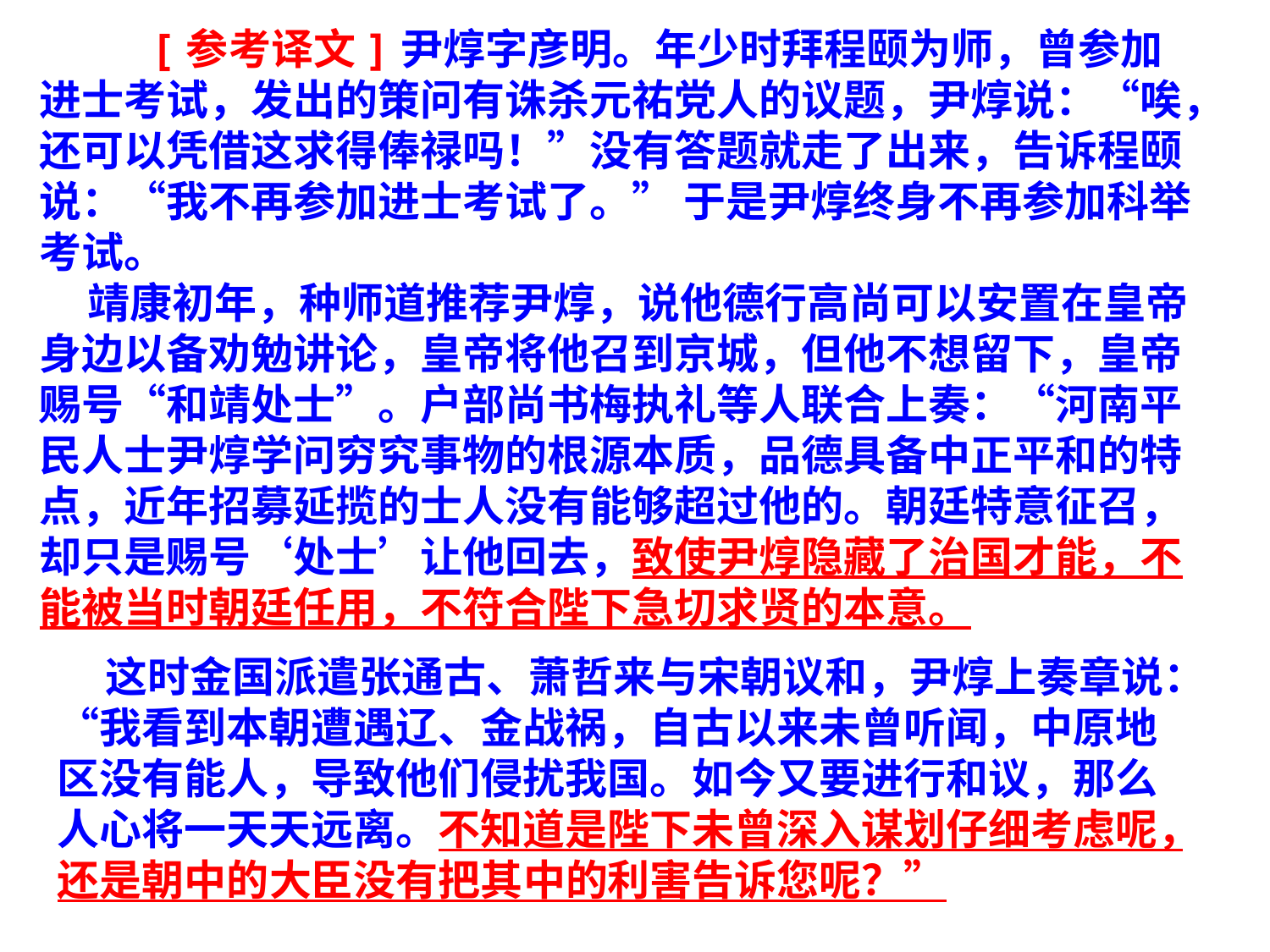

[参考译文]尹焞字彦明。年少时拜程颐为师，曾参加进士考试，发出的策问有诛杀元祐党人的议题，尹焞说：“唉，还可以凭借这求得俸禄吗！”没有答题就走了出来，告诉程颐说：“我不再参加进士考试了。” 于是尹焞终身不再参加科举考试。
    靖康初年，种师道推荐尹焞，说他德行高尚可以安置在皇帝身边以备劝勉讲论，皇帝将他召到京城，但他不想留下，皇帝赐号“和靖处士”。户部尚书梅执礼等人联合上奏：“河南平民人士尹焞学问穷究事物的根源本质，品德具备中正平和的特点，近年招募延揽的士人没有能够超过他的。朝廷特意征召，却只是赐号‘处士’让他回去，致使尹焞隐藏了治国才能，不能被当时朝廷任用，不符合陛下急切求贤的本意。
    这时金国派遣张通古、萧哲来与宋朝议和，尹焞上奏章说：“我看到本朝遭遇辽、金战祸，自古以来未曾听闻，中原地区没有能人，导致他们侵扰我国。如今又要进行和议，那么人心将一天天远离。不知道是陛下未曾深入谋划仔细考虑呢，还是朝中的大臣没有把其中的利害告诉您呢？”